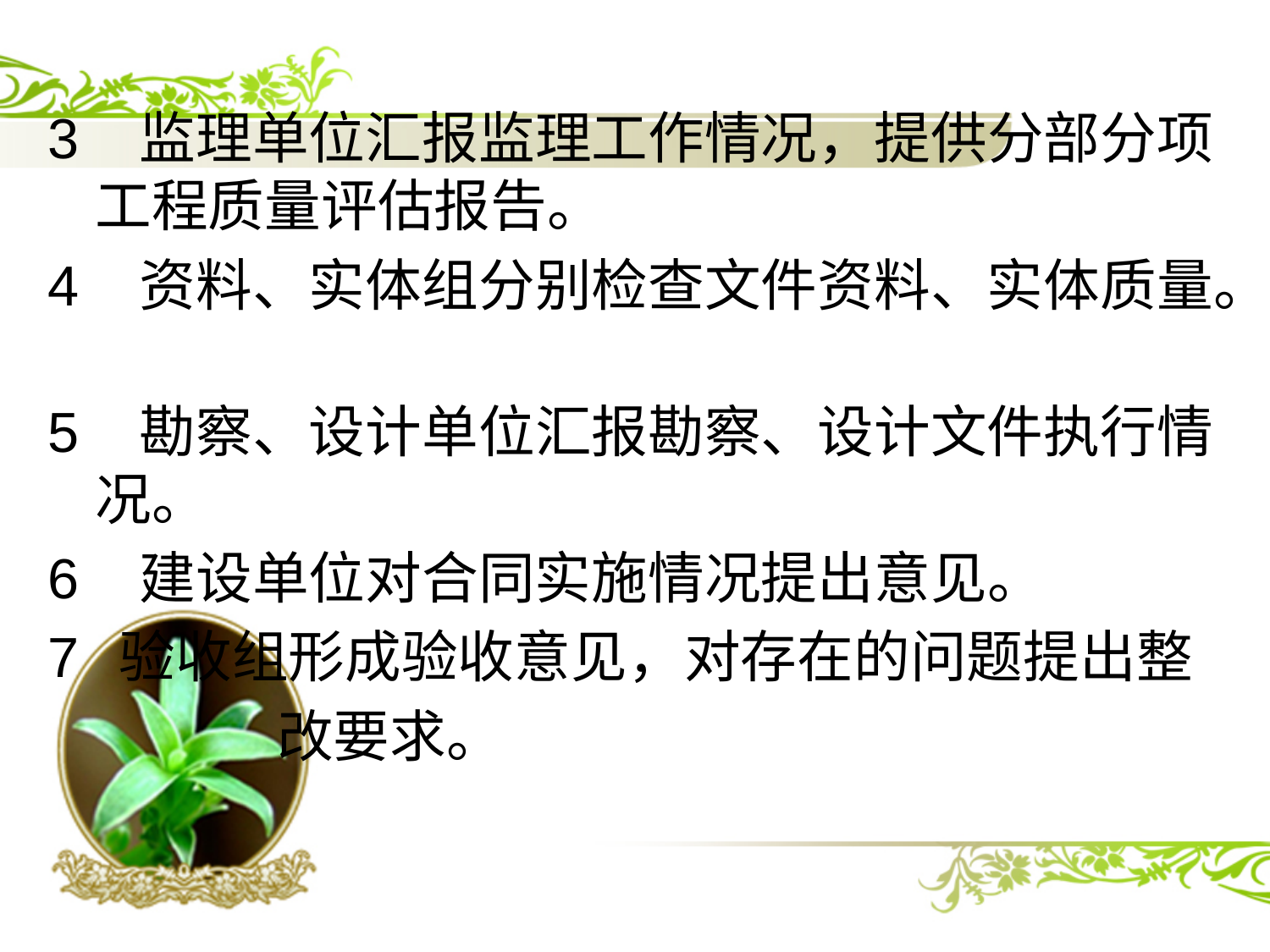

3   监理单位汇报监理工作情况，提供分部分项工程质量评估报告。
4   资料、实体组分别检查文件资料、实体质量。
5   勘察、设计单位汇报勘察、设计文件执行情况。
6   建设单位对合同实施情况提出意见。
验收组形成验收意见，对存在的问题提出整
                 改要求。